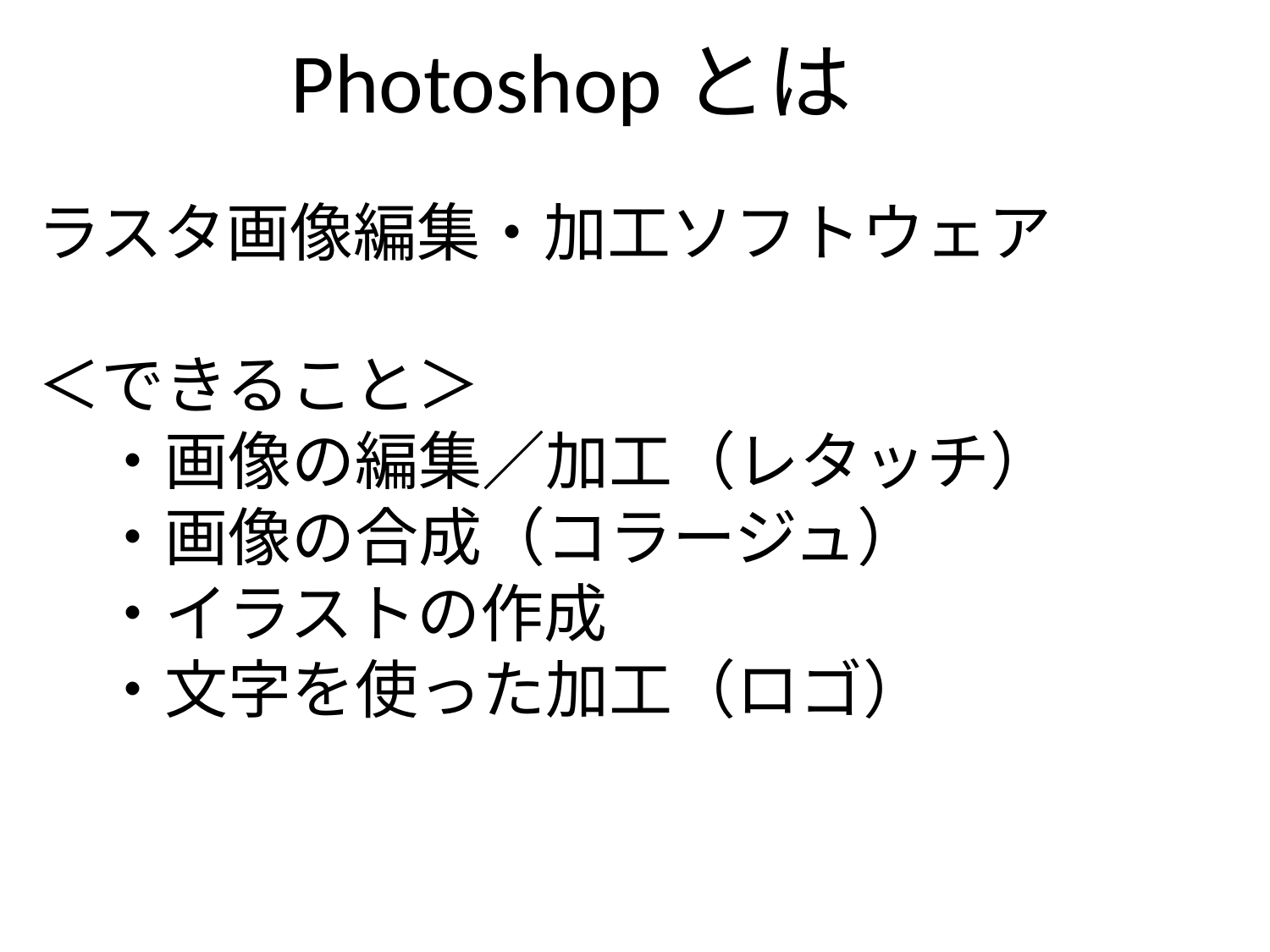

# Photoshopとは
ラスタ画像編集・加工ソフトウェア

＜できること＞
　・画像の編集／加工（レタッチ）
　・画像の合成（コラージュ）
　・イラストの作成
　・文字を使った加工（ロゴ）